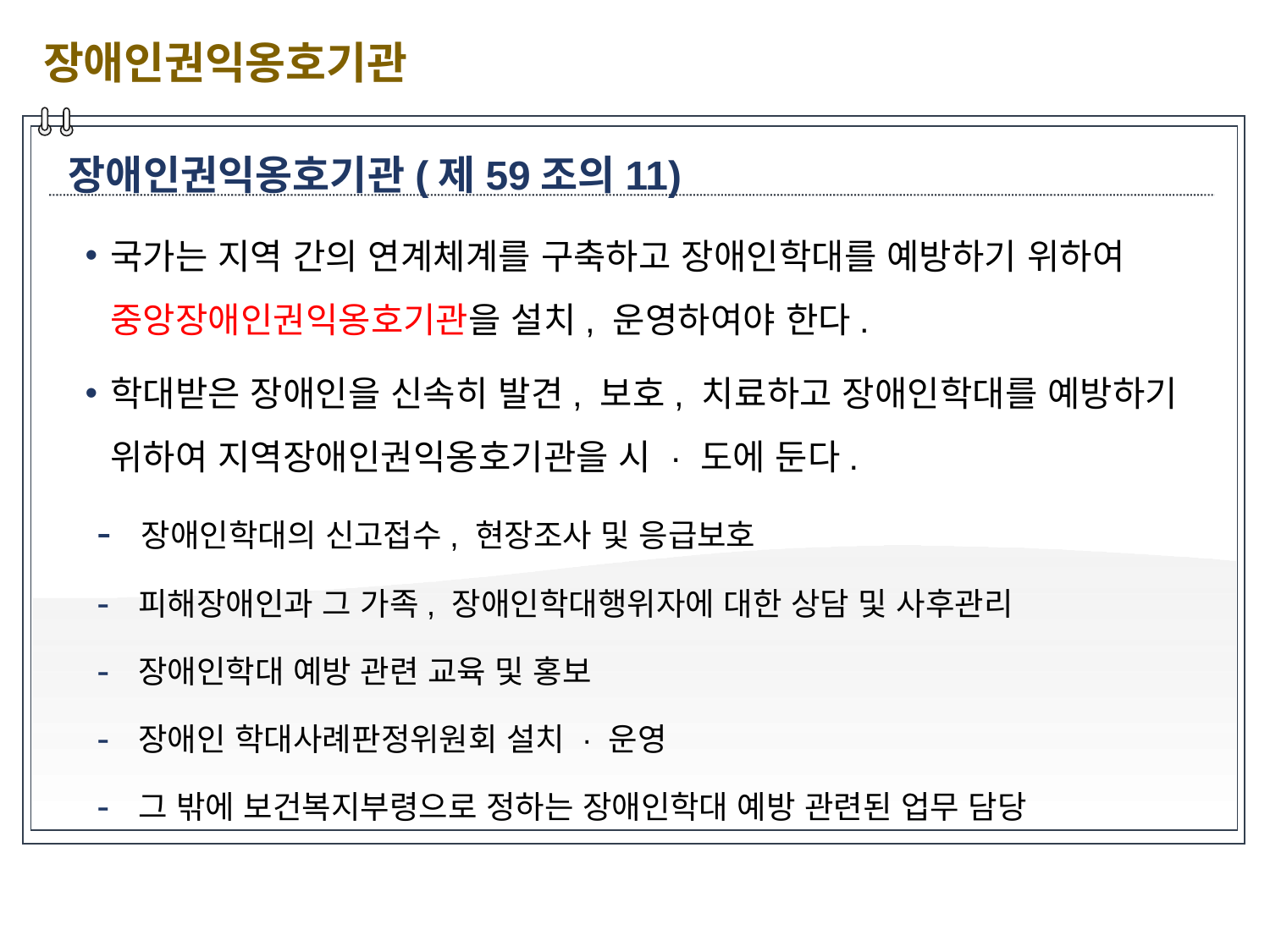

장애인권익옹호기관

장애인권익옹호기관(제59조의11)

국가는 지역 간의 연계체계를 구축하고 장애인학대를 예방하기 위하여 중앙장애인권익옹호기관을 설치, 운영하여야 한다.
학대받은 장애인을 신속히 발견, 보호, 치료하고 장애인학대를 예방하기 위하여 지역장애인권익옹호기관을 시 · 도에 둔다.
 장애인학대의 신고접수, 현장조사 및 응급보호
 피해장애인과 그 가족, 장애인학대행위자에 대한 상담 및 사후관리
 장애인학대 예방 관련 교육 및 홍보
 장애인 학대사례판정위원회 설치 · 운영
 그 밖에 보건복지부령으로 정하는 장애인학대 예방 관련된 업무 담당